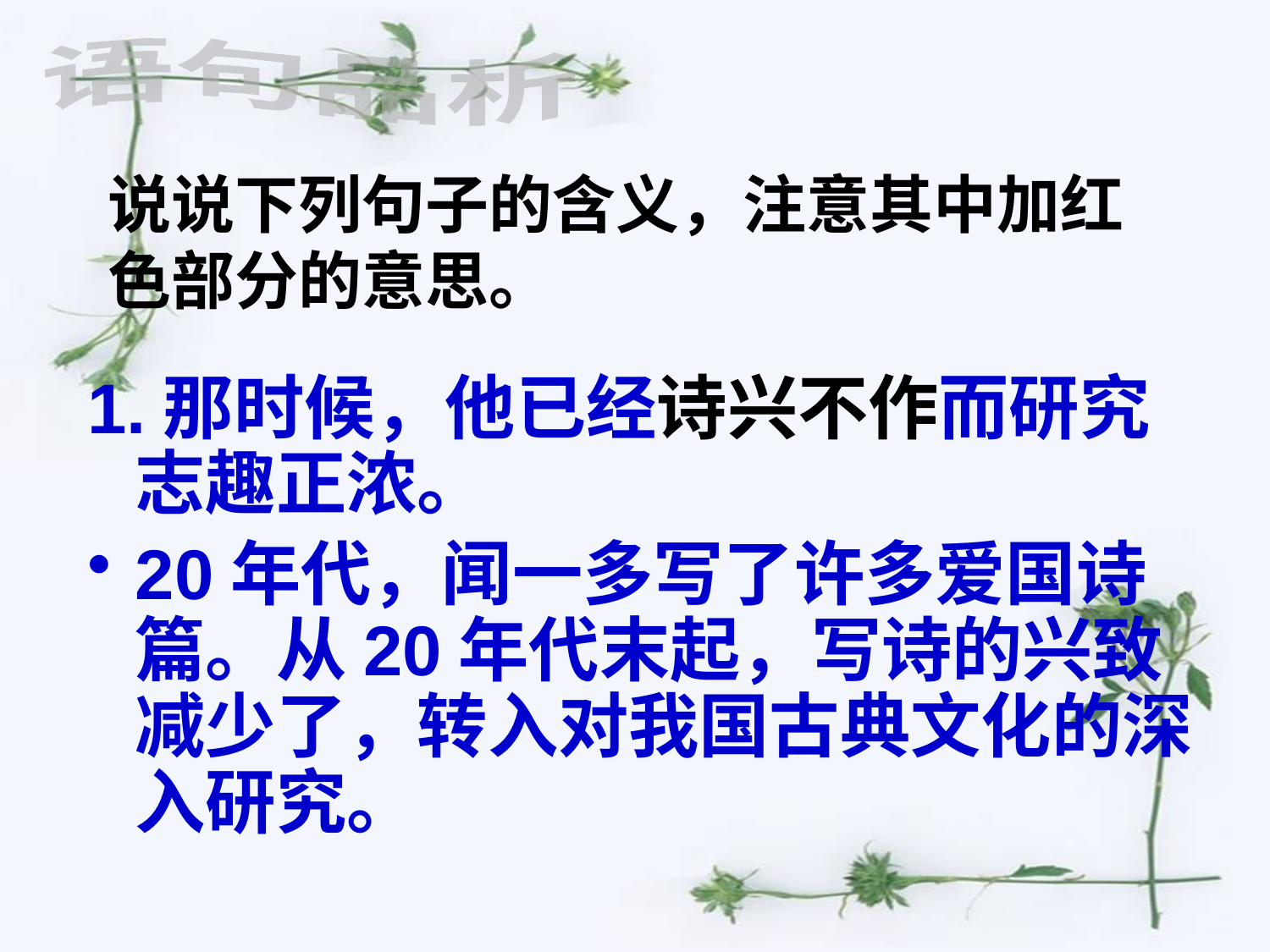

语句品析
# 说说下列句子的含义，注意其中加红色部分的意思。
1.那时候，他已经诗兴不作而研究志趣正浓。
20年代，闻一多写了许多爱国诗篇。从20年代末起，写诗的兴致减少了，转入对我国古典文化的深入研究。